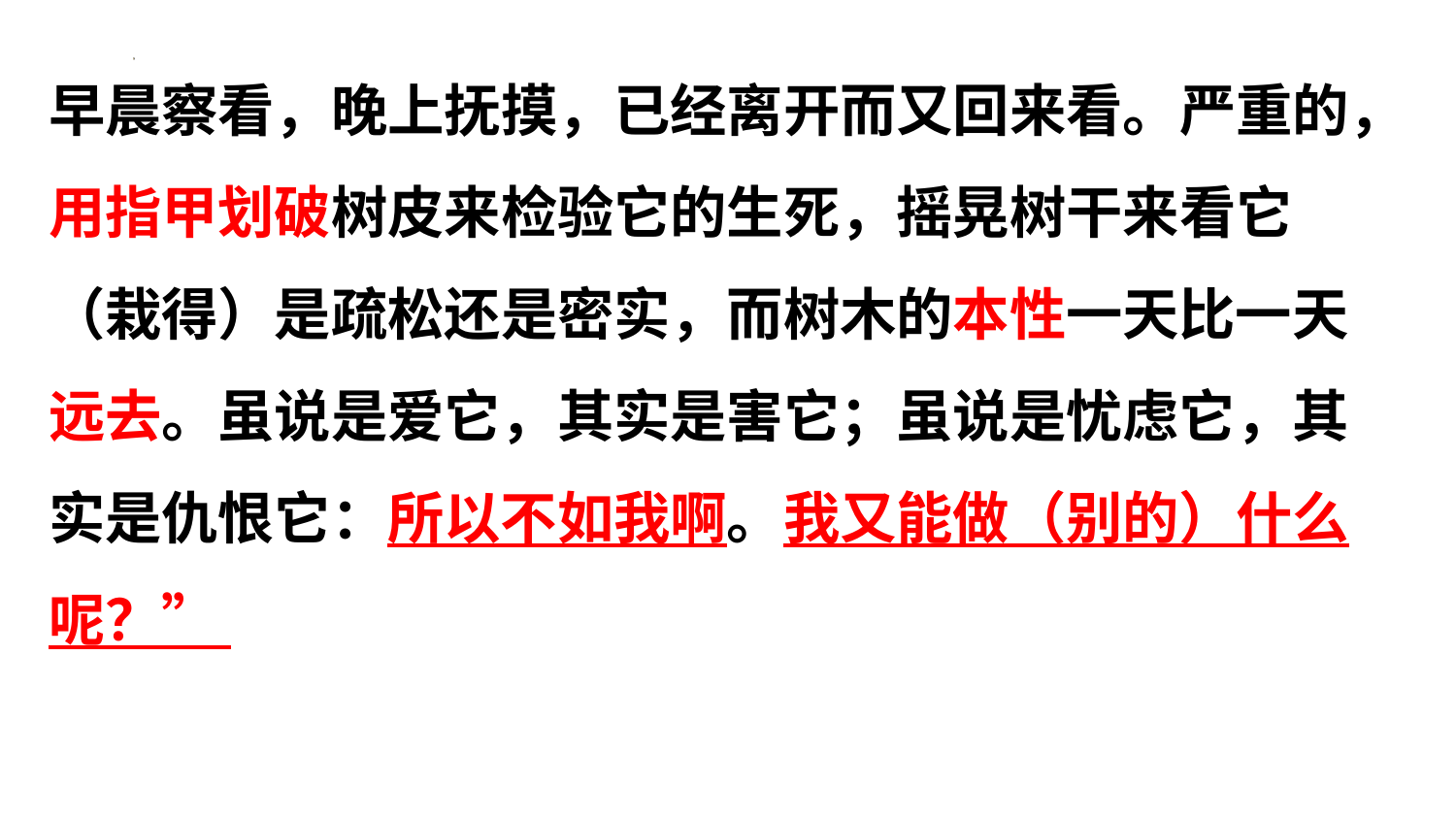

早晨察看，晚上抚摸，已经离开而又回来看。严重的，用指甲划破树皮来检验它的生死，摇晃树干来看它（栽得）是疏松还是密实，而树木的本性一天比一天远去。虽说是爱它，其实是害它；虽说是忧虑它，其实是仇恨它：所以不如我啊。我又能做（别的）什么呢？”